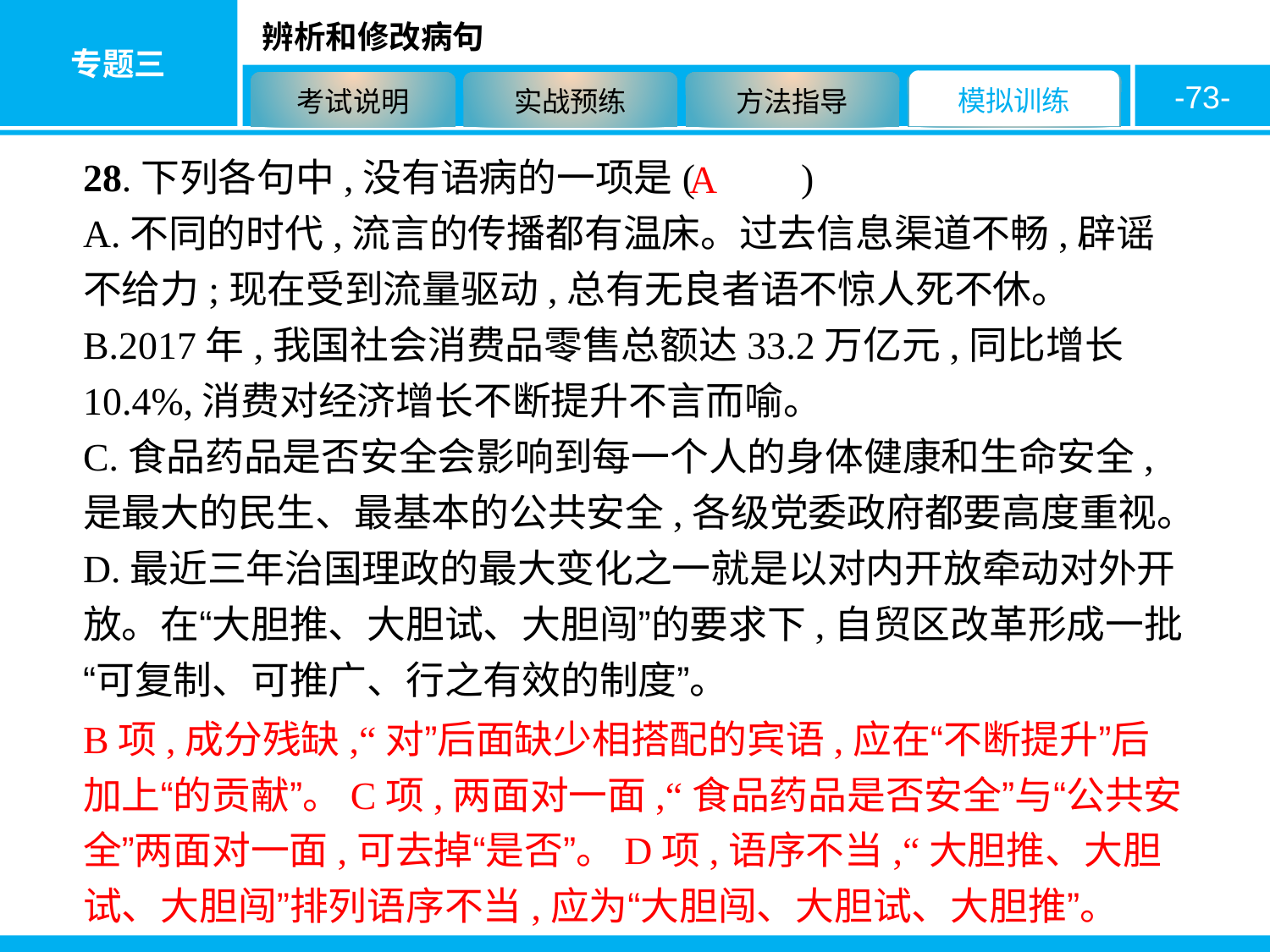

-73-
28.下列各句中,没有语病的一项是( 　　)
A.不同的时代,流言的传播都有温床。过去信息渠道不畅,辟谣不给力;现在受到流量驱动,总有无良者语不惊人死不休。
B.2017年,我国社会消费品零售总额达33.2万亿元,同比增长10.4%,消费对经济增长不断提升不言而喻。
C.食品药品是否安全会影响到每一个人的身体健康和生命安全,是最大的民生、最基本的公共安全,各级党委政府都要高度重视。
D.最近三年治国理政的最大变化之一就是以对内开放牵动对外开放。在“大胆推、大胆试、大胆闯”的要求下,自贸区改革形成一批“可复制、可推广、行之有效的制度”。
A
B项,成分残缺,“对”后面缺少相搭配的宾语,应在“不断提升”后加上“的贡献”。C项,两面对一面,“食品药品是否安全”与“公共安全”两面对一面,可去掉“是否”。D项,语序不当,“大胆推、大胆试、大胆闯”排列语序不当,应为“大胆闯、大胆试、大胆推”。